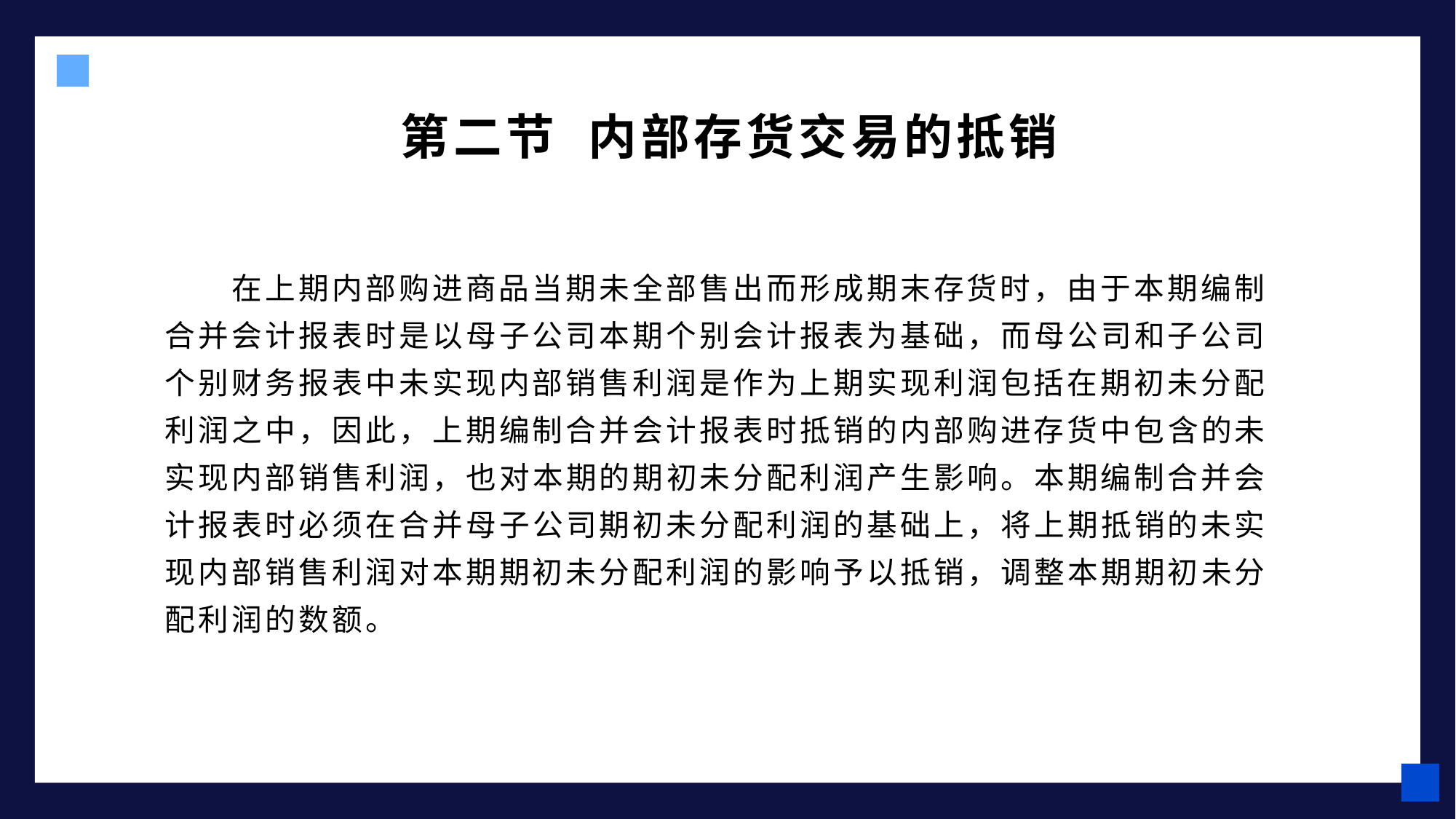

第二节  内部存货交易的抵销
在上期内部购进商品当期未全部售出而形成期末存货时，由于本期编制合并会计报表时是以母子公司本期个别会计报表为基础，而母公司和子公司个别财务报表中未实现内部销售利润是作为上期实现利润包括在期初未分配利润之中，因此，上期编制合并会计报表时抵销的内部购进存货中包含的未实现内部销售利润，也对本期的期初未分配利润产生影响。本期编制合并会计报表时必须在合并母子公司期初未分配利润的基础上，将上期抵销的未实现内部销售利润对本期期初未分配利润的影响予以抵销，调整本期期初未分配利润的数额。